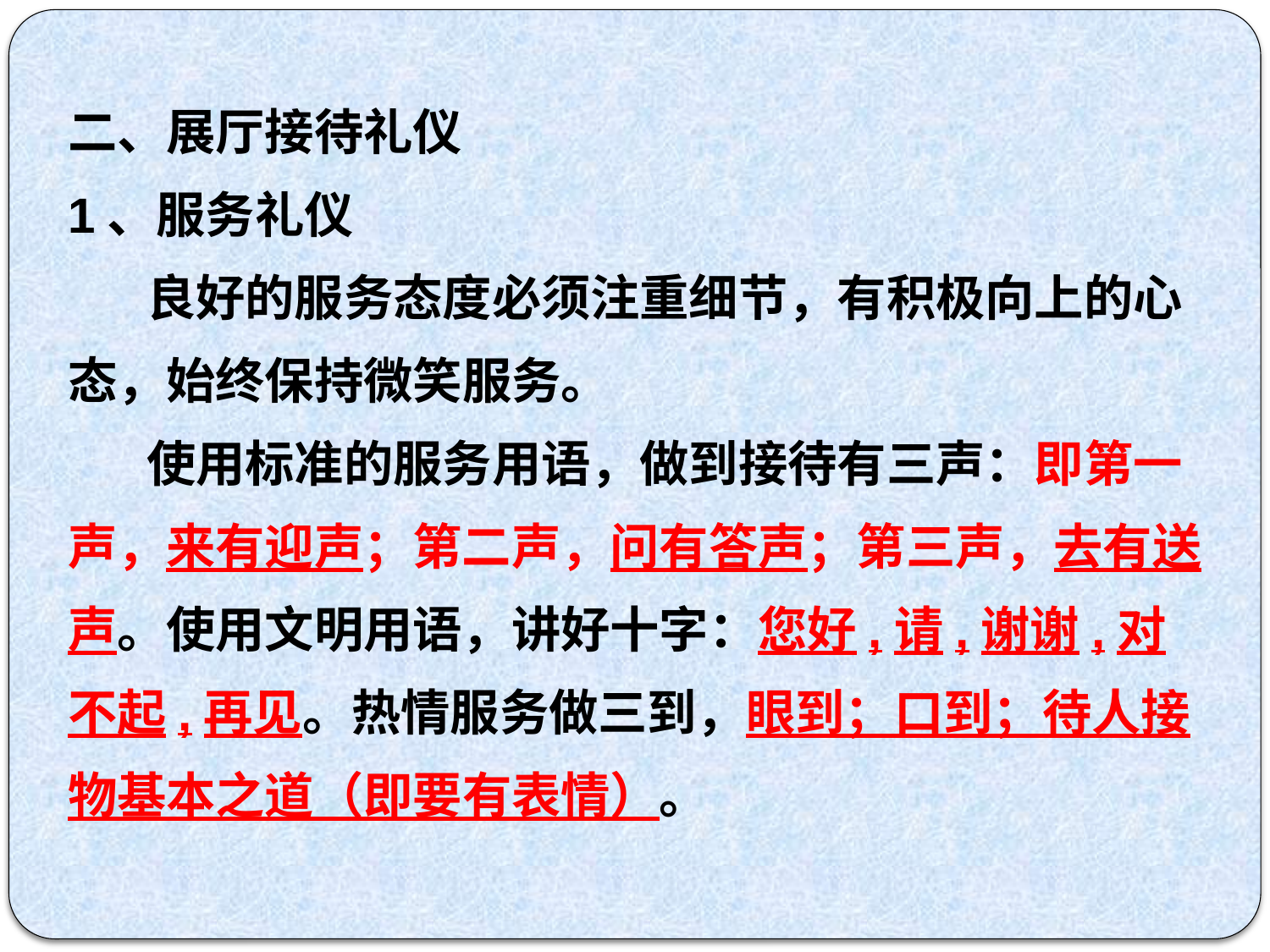

二、展厅接待礼仪
1、服务礼仪
      良好的服务态度必须注重细节，有积极向上的心态，始终保持微笑服务。
      使用标准的服务用语，做到接待有三声：即第一声，来有迎声；第二声，问有答声；第三声，去有送声。使用文明用语，讲好十字：您好,请,谢谢,对不起,再见。热情服务做三到，眼到；口到；待人接物基本之道（即要有表情）。